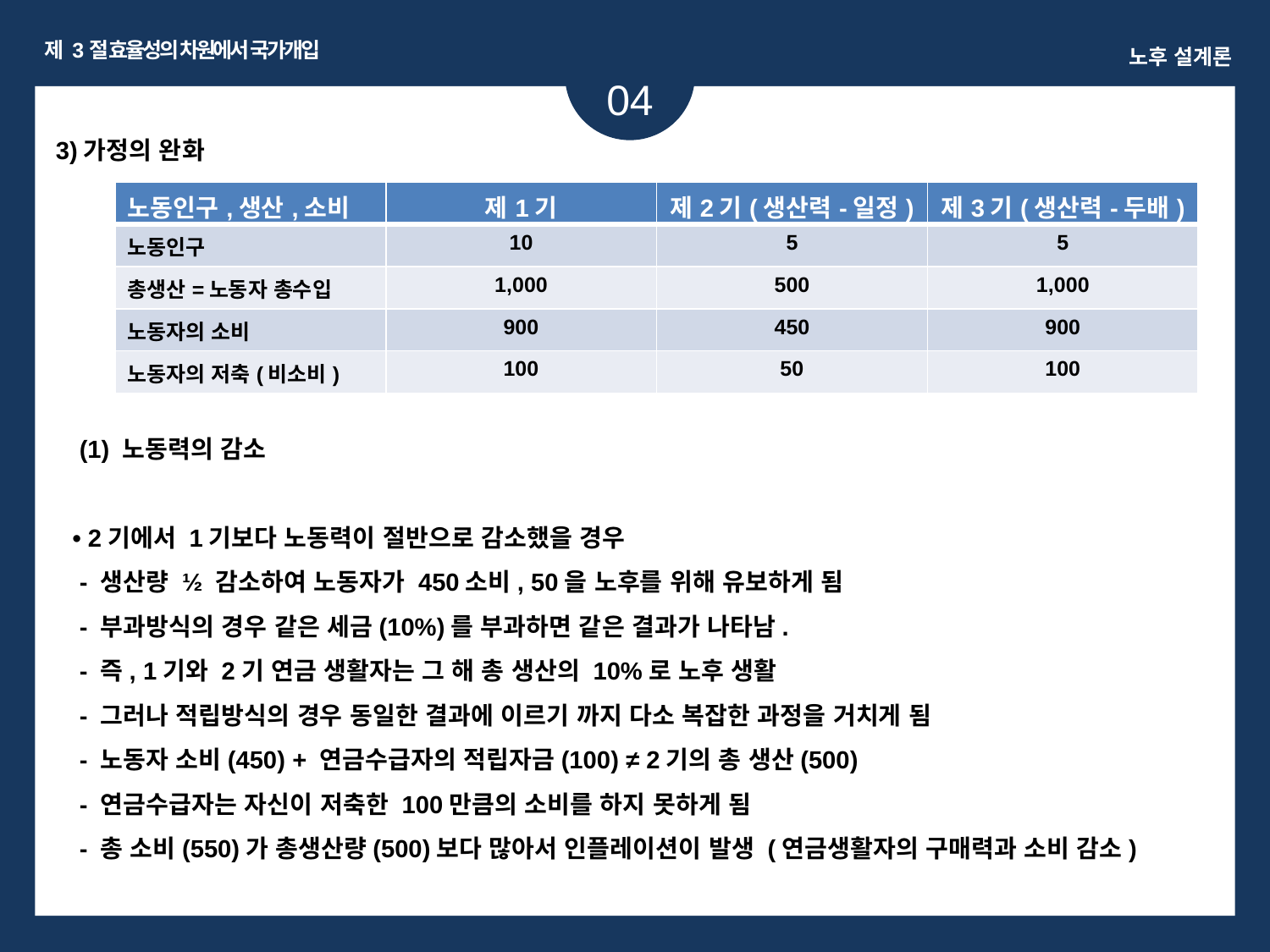

제 3절 효율성의 차원에서 국가개입
노후 설계론
04
ㅏㅏ
3)가정의 완화
| 노동인구,생산,소비 | 제1기 | 제2기(생산력-일정) | 제3기(생산력-두배) |
| --- | --- | --- | --- |
| 노동인구 | 10 | 5 | 5 |
| 총생산=노동자 총수입 | 1,000 | 500 | 1,000 |
| 노동자의 소비 | 900 | 450 | 900 |
| 노동자의 저축(비소비) | 100 | 50 | 100 |
 (1) 노동력의 감소

• 2기에서 1기보다 노동력이 절반으로 감소했을 경우
 - 생산량 ½ 감소하여 노동자가 450소비, 50을 노후를 위해 유보하게 됨
 - 부과방식의 경우 같은 세금(10%)를 부과하면 같은 결과가 나타남.
 - 즉, 1기와 2기 연금 생활자는 그 해 총 생산의 10%로 노후 생활
 - 그러나 적립방식의 경우 동일한 결과에 이르기 까지 다소 복잡한 과정을 거치게 됨
 - 노동자 소비(450) + 연금수급자의 적립자금(100) ≠ 2기의 총 생산(500)
 - 연금수급자는 자신이 저축한 100만큼의 소비를 하지 못하게 됨
 - 총 소비(550)가 총생산량(500)보다 많아서 인플레이션이 발생 (연금생활자의 구매력과 소비 감소)